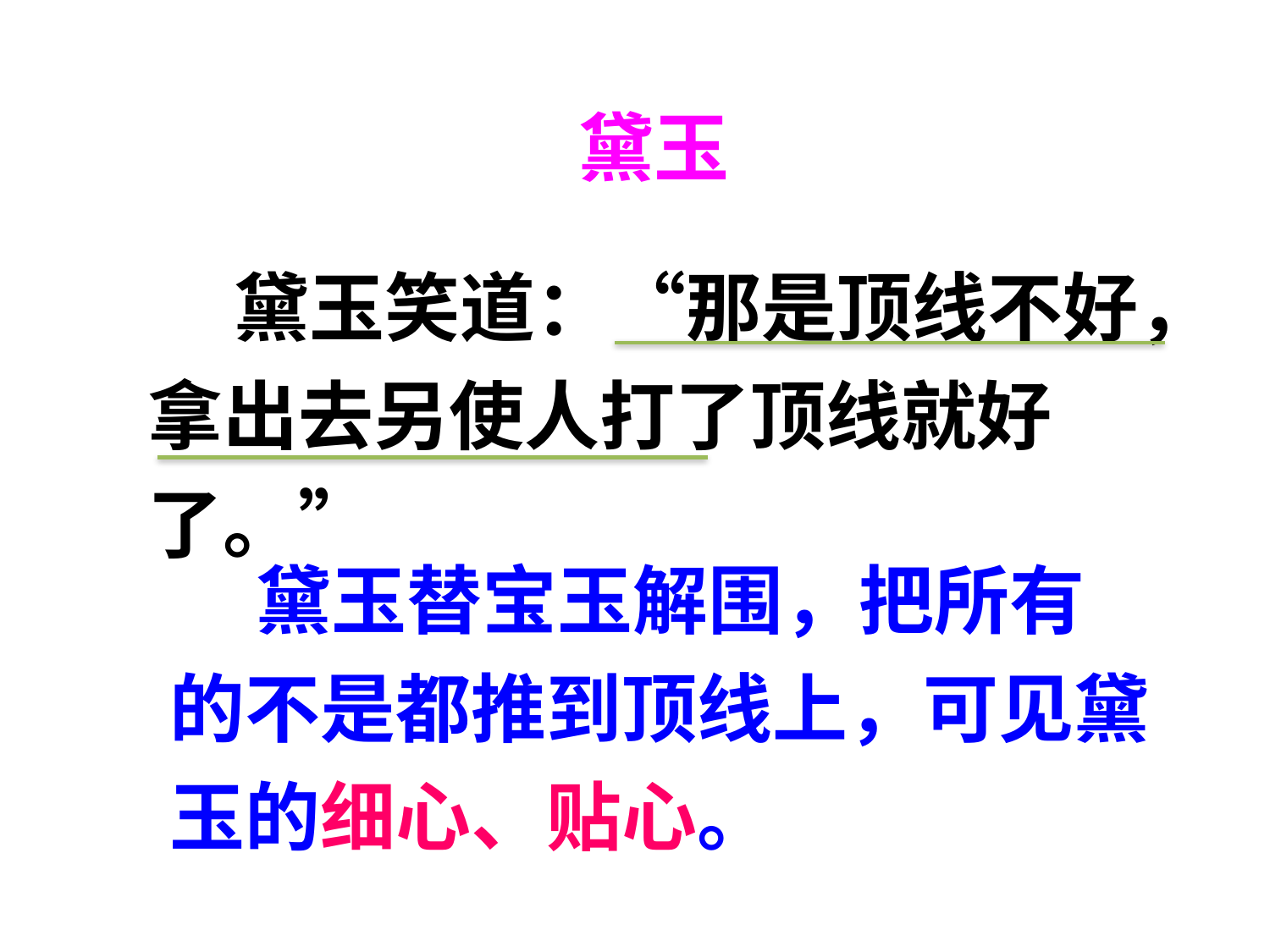

黛玉
    黛玉笑道：“那是顶线不好，拿出去另使人打了顶线就好了。”
    黛玉替宝玉解围，把所有的不是都推到顶线上，可见黛玉的细心、贴心。